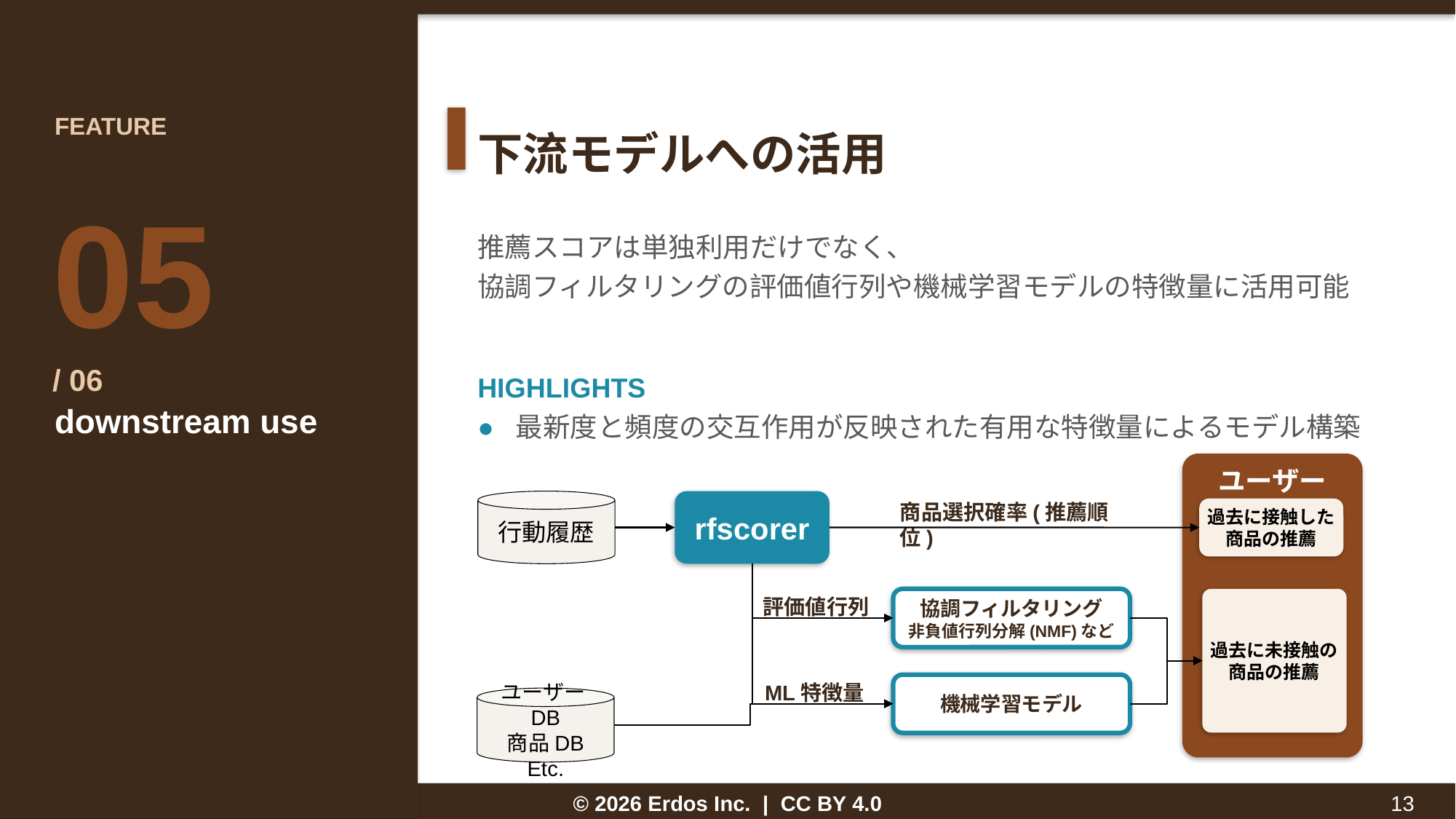

FEATURE

下流モデルへの活用
05
/ 06
推薦スコアは単独利用だけでなく、
協調フィルタリングの評価値行列や機械学習モデルの特徴量に活用可能
HIGHLIGHTS
●  最新度と頻度の交互作用が反映された有用な特徴量によるモデル構築
downstream use
ユーザー
行動履歴
rfscorer
商品選択確率(推薦順位)
過去に接触した
商品の推薦
評価値行列
過去に未接触の
商品の推薦
協調フィルタリング
非負値行列分解(NMF)など
ML特徴量
機械学習モデル
ユーザーDB
商品DB
Etc.

© 2026 Erdos Inc.  |  CC BY 4.0
13